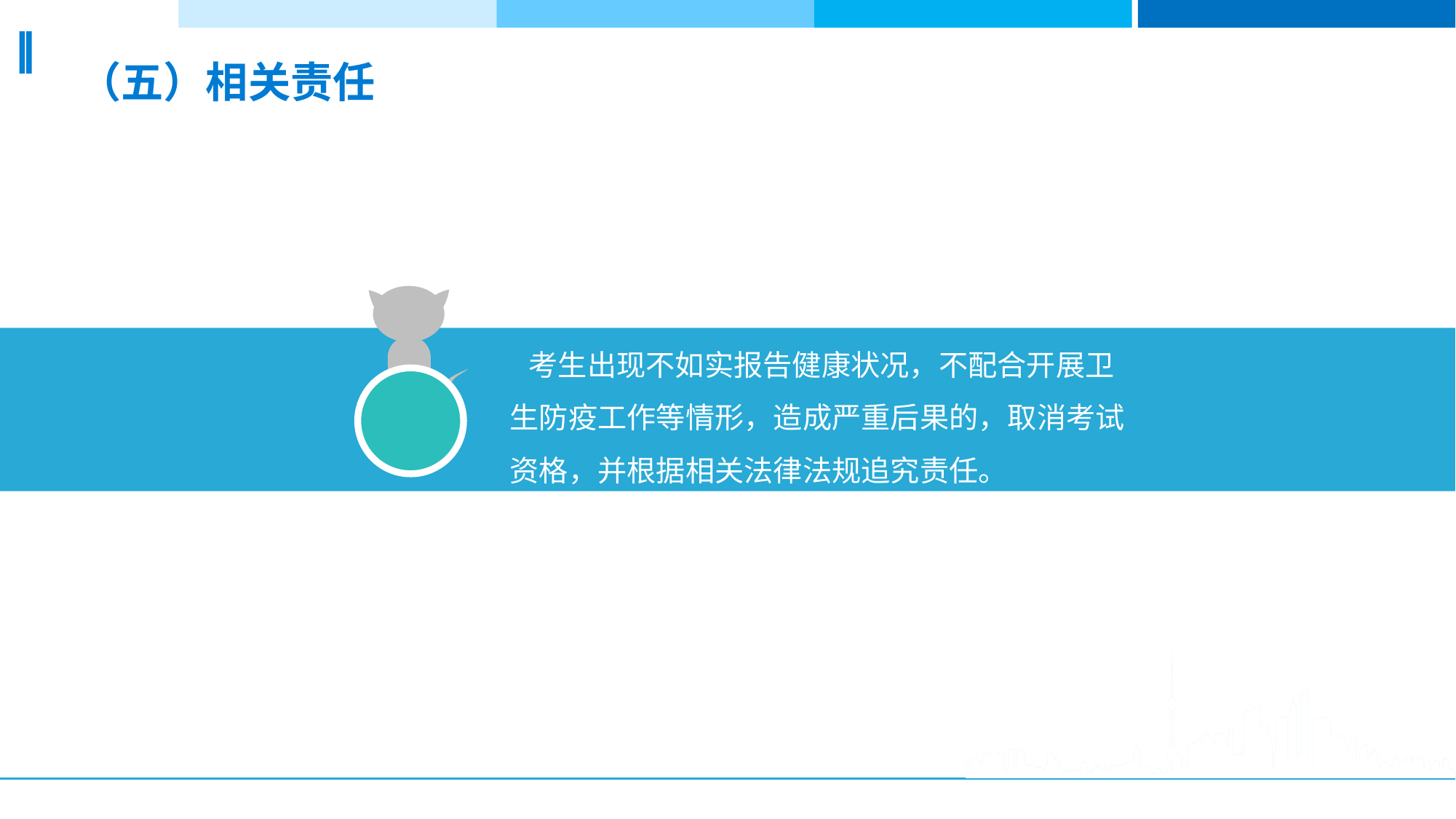

（五）相关责任

       考生出现不如实报告健康状况，不配合开展卫生防疫工作等情形，造成严重后果的，取消考试资格，并根据相关法律法规追究责任。